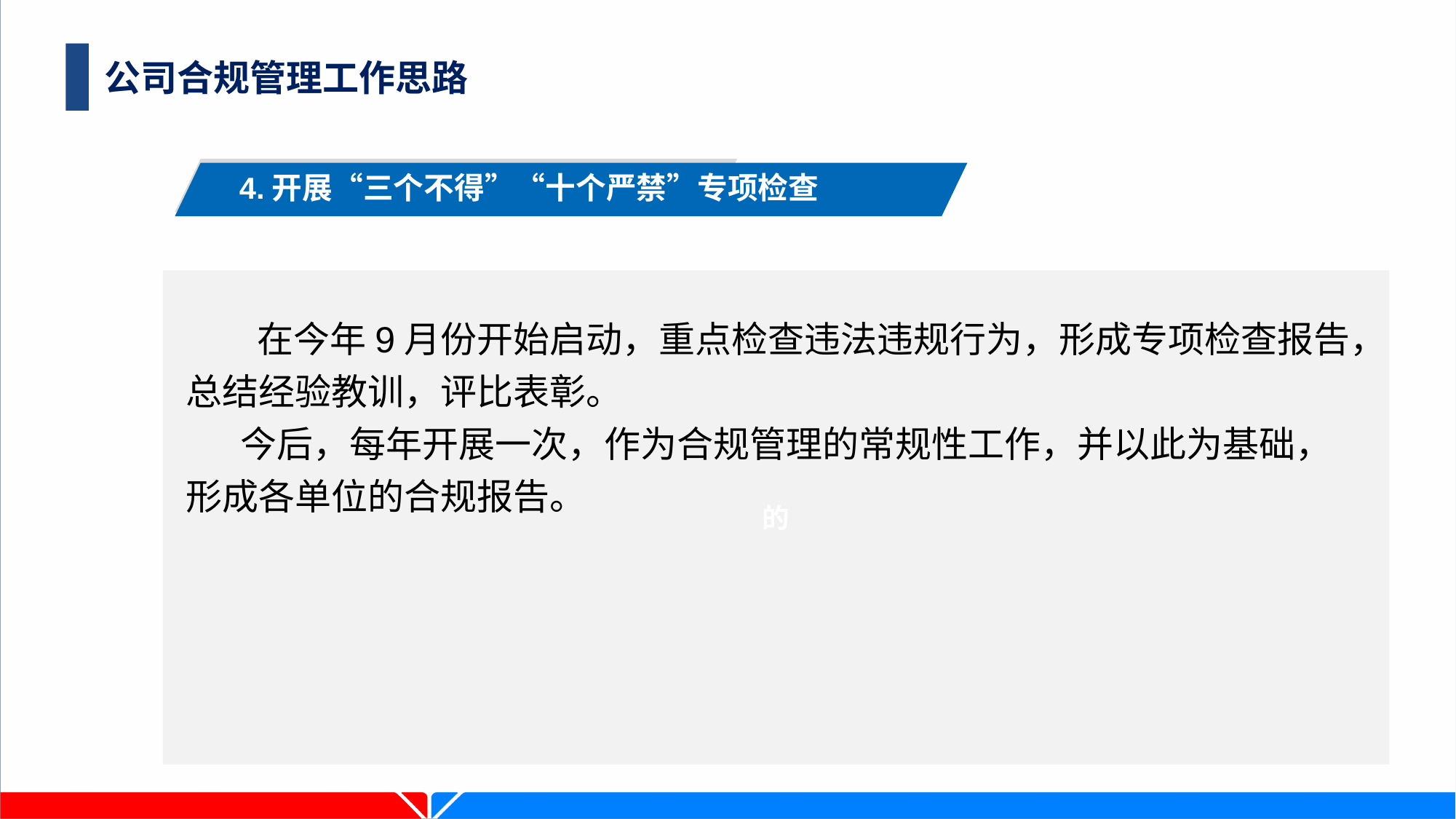

公司合规管理工作思路

4.开展“三个不得”“十个严禁”专项检查
的
 在今年9月份开始启动，重点检查违法违规行为，形成专项检查报告，总结经验教训，评比表彰。
今后，每年开展一次，作为合规管理的常规性工作，并以此为基础，形成各单位的合规报告。